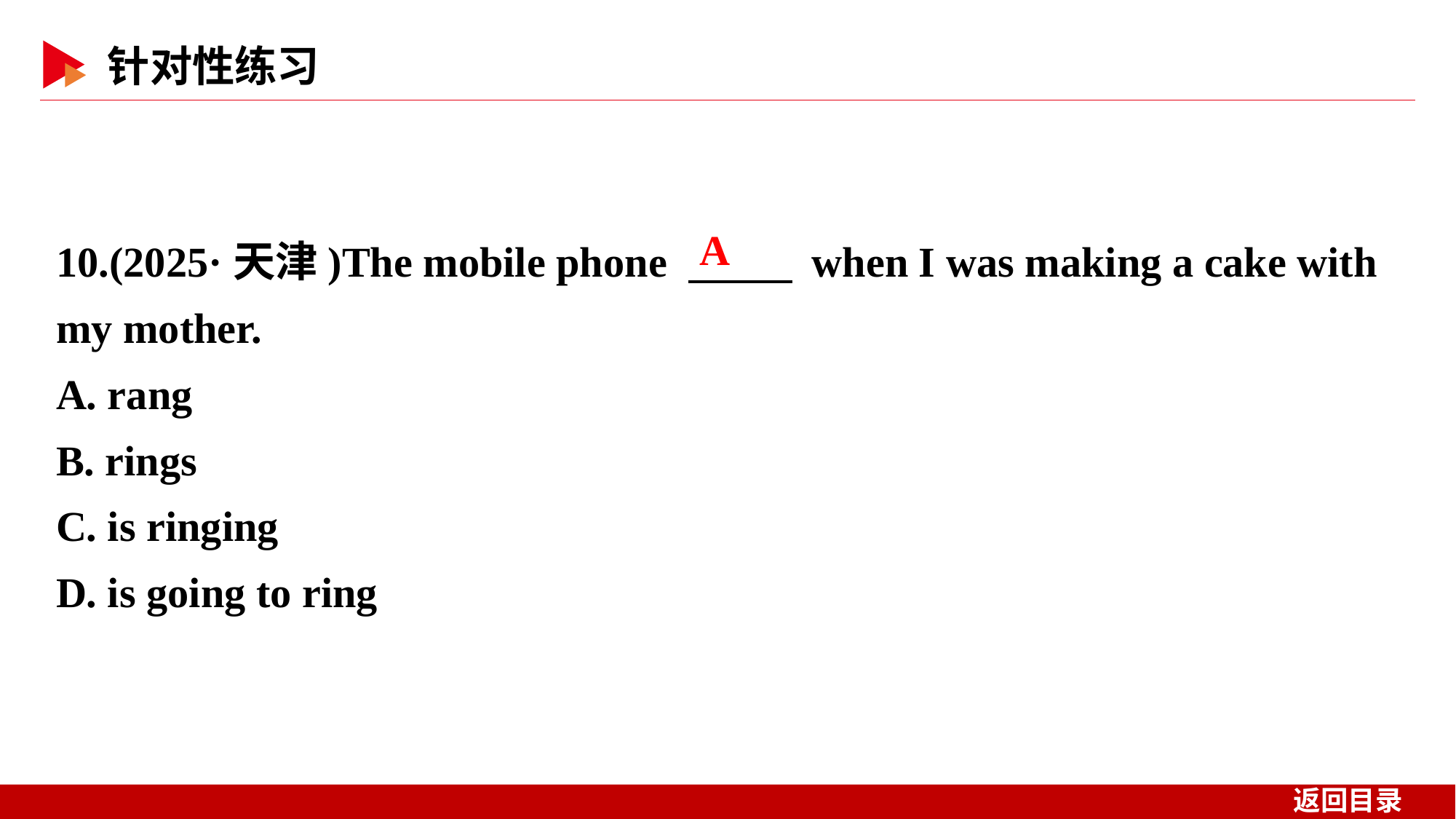

10.(2025·天津)The mobile phone 　  　 when I was making a cake with my mother.
A. rang
B. rings
C. is ringing
D. is going to ring
A